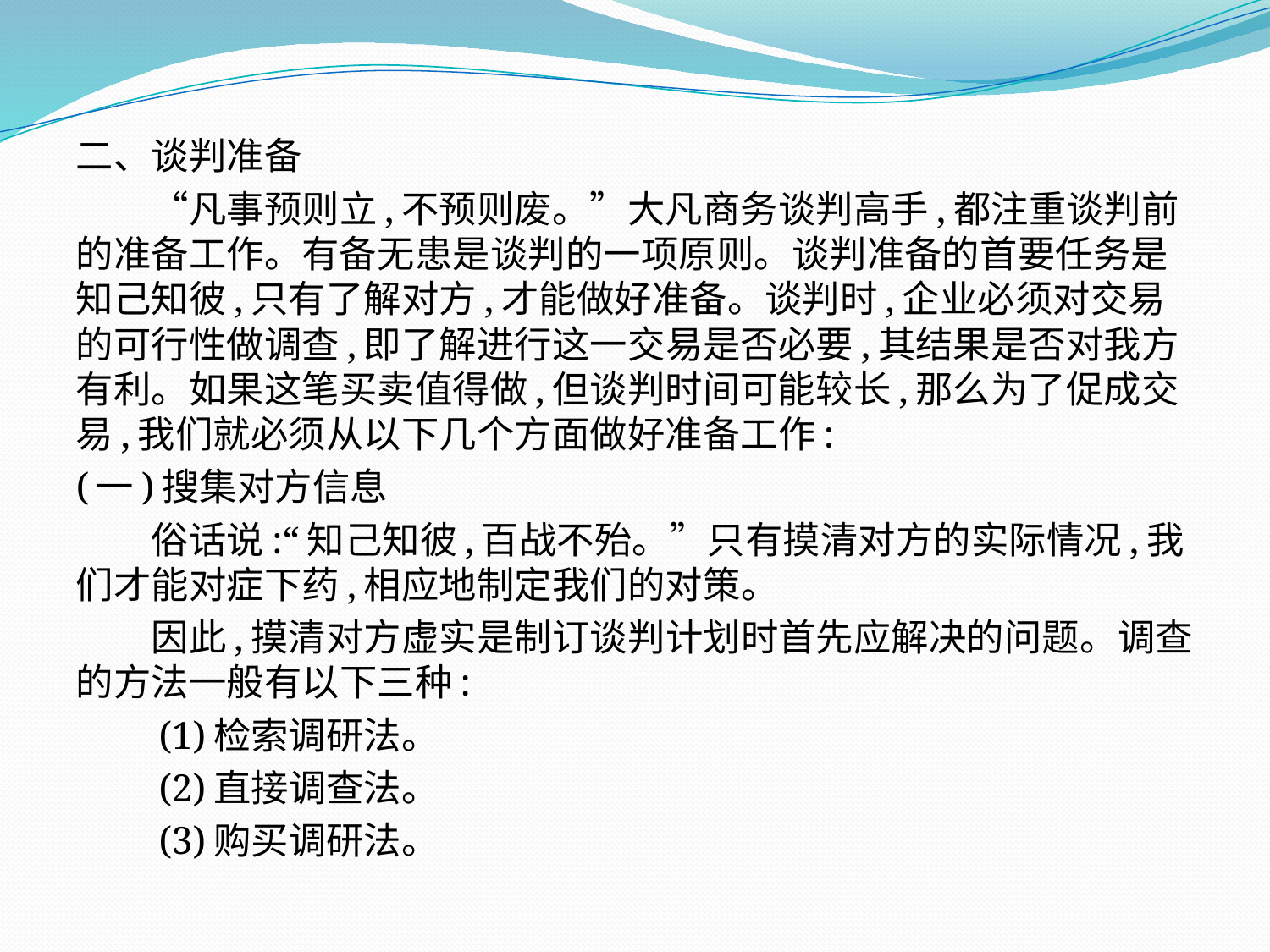

二、谈判准备
　　“凡事预则立,不预则废。”大凡商务谈判高手,都注重谈判前的准备工作。有备无患是谈判的一项原则。谈判准备的首要任务是知己知彼,只有了解对方,才能做好准备。谈判时,企业必须对交易的可行性做调查,即了解进行这一交易是否必要,其结果是否对我方有利。如果这笔买卖值得做,但谈判时间可能较长,那么为了促成交易,我们就必须从以下几个方面做好准备工作:
(一)搜集对方信息
　　俗话说:“知己知彼,百战不殆。”只有摸清对方的实际情况,我们才能对症下药,相应地制定我们的对策。
　　因此,摸清对方虚实是制订谈判计划时首先应解决的问题。调查的方法一般有以下三种:
　　(1)检索调研法。
　　(2)直接调查法。
　　(3)购买调研法。